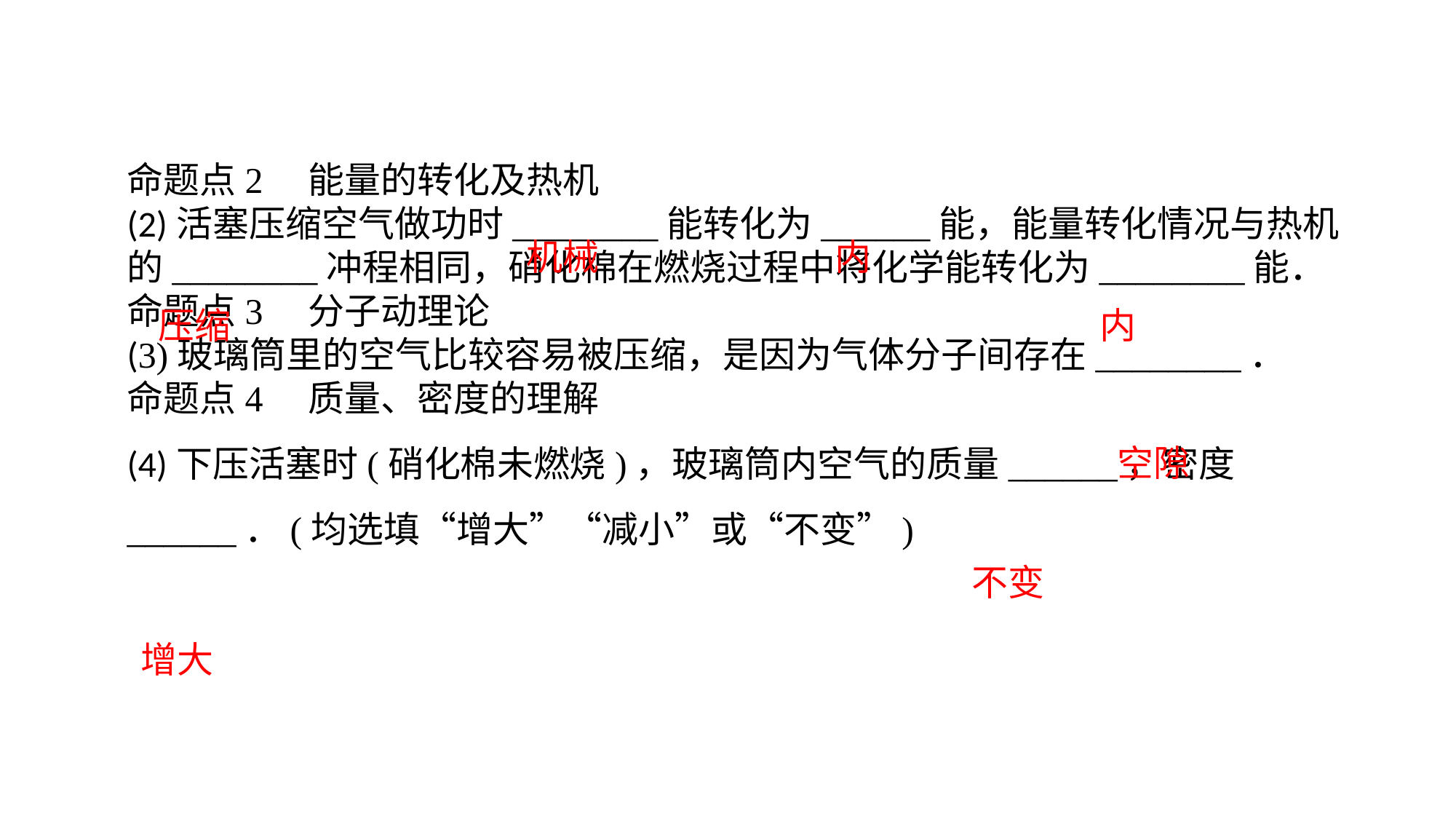

命题点2　能量的转化及热机(2)活塞压缩空气做功时________能转化为______能，能量转化情况与热机的________冲程相同，硝化棉在燃烧过程中将化学能转化为________能．命题点3　分子动理论(3)玻璃筒里的空气比较容易被压缩，是因为气体分子间存在________．命题点4　质量、密度的理解(4)下压活塞时(硝化棉未燃烧)，玻璃筒内空气的质量______，密度______．(均选填“增大”“减小”或“不变”)
机械
内
压缩
内
空隙
不变
增大